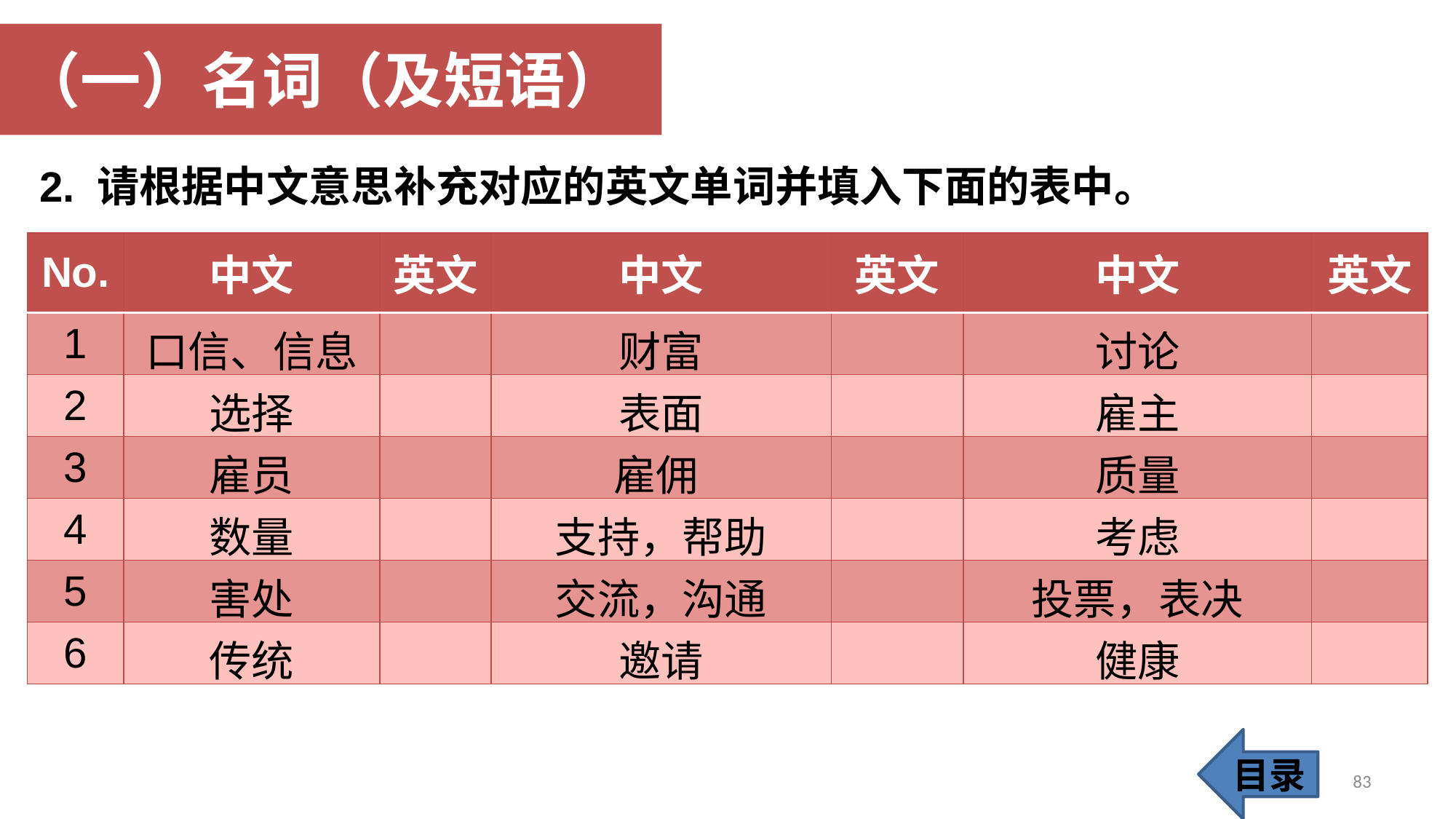

（一）名词（及短语）
2. 请根据中文意思补充对应的英文单词并填入下面的表中。
| No. | 中文 | 英文 | 中文 | 英文 | 中文 | 英文 |
| --- | --- | --- | --- | --- | --- | --- |
| 1 | 口信、信息 |  | 财富 |  | 讨论 |  |
| 2 | 选择 |  | 表面 |  | 雇主 |  |
| 3 | 雇员 |  | 雇佣 |  | 质量 |  |
| 4 | 数量 |  | 支持，帮助 |  | 考虑 |  |
| 5 | 害处 |  | 交流，沟通 |  | 投票，表决 |  |
| 6 | 传统 |  | 邀请 |  | 健康 |  |
目录
83